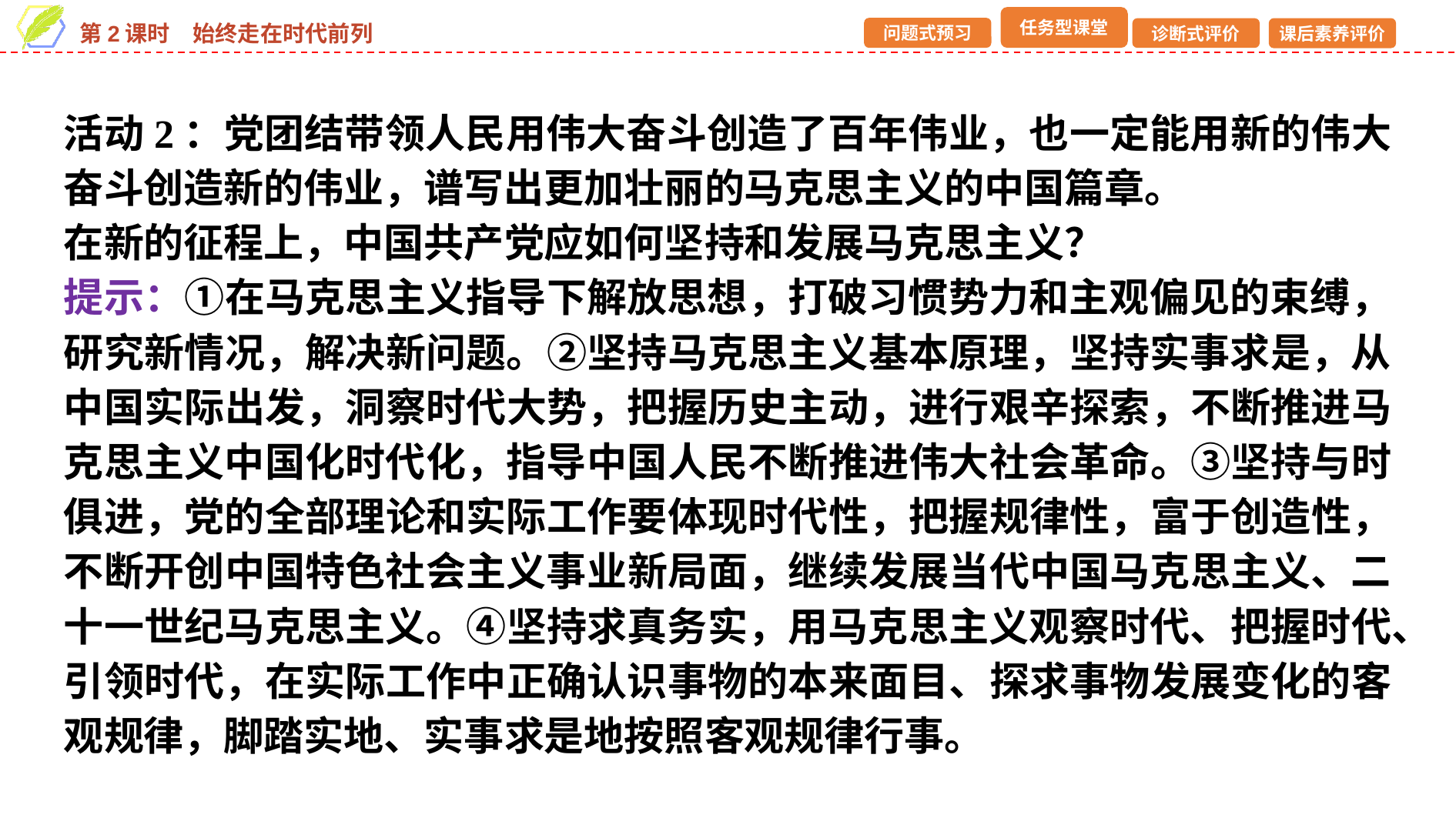

活动2：党团结带领人民用伟大奋斗创造了百年伟业，也一定能用新的伟大奋斗创造新的伟业，谱写出更加壮丽的马克思主义的中国篇章。
在新的征程上，中国共产党应如何坚持和发展马克思主义？
提示：①在马克思主义指导下解放思想，打破习惯势力和主观偏见的束缚，研究新情况，解决新问题。②坚持马克思主义基本原理，坚持实事求是，从中国实际出发，洞察时代大势，把握历史主动，进行艰辛探索，不断推进马克思主义中国化时代化，指导中国人民不断推进伟大社会革命。③坚持与时俱进，党的全部理论和实际工作要体现时代性，把握规律性，富于创造性，不断开创中国特色社会主义事业新局面，继续发展当代中国马克思主义、二十一世纪马克思主义。④坚持求真务实，用马克思主义观察时代、把握时代、引领时代，在实际工作中正确认识事物的本来面目、探求事物发展变化的客观规律，脚踏实地、实事求是地按照客观规律行事。